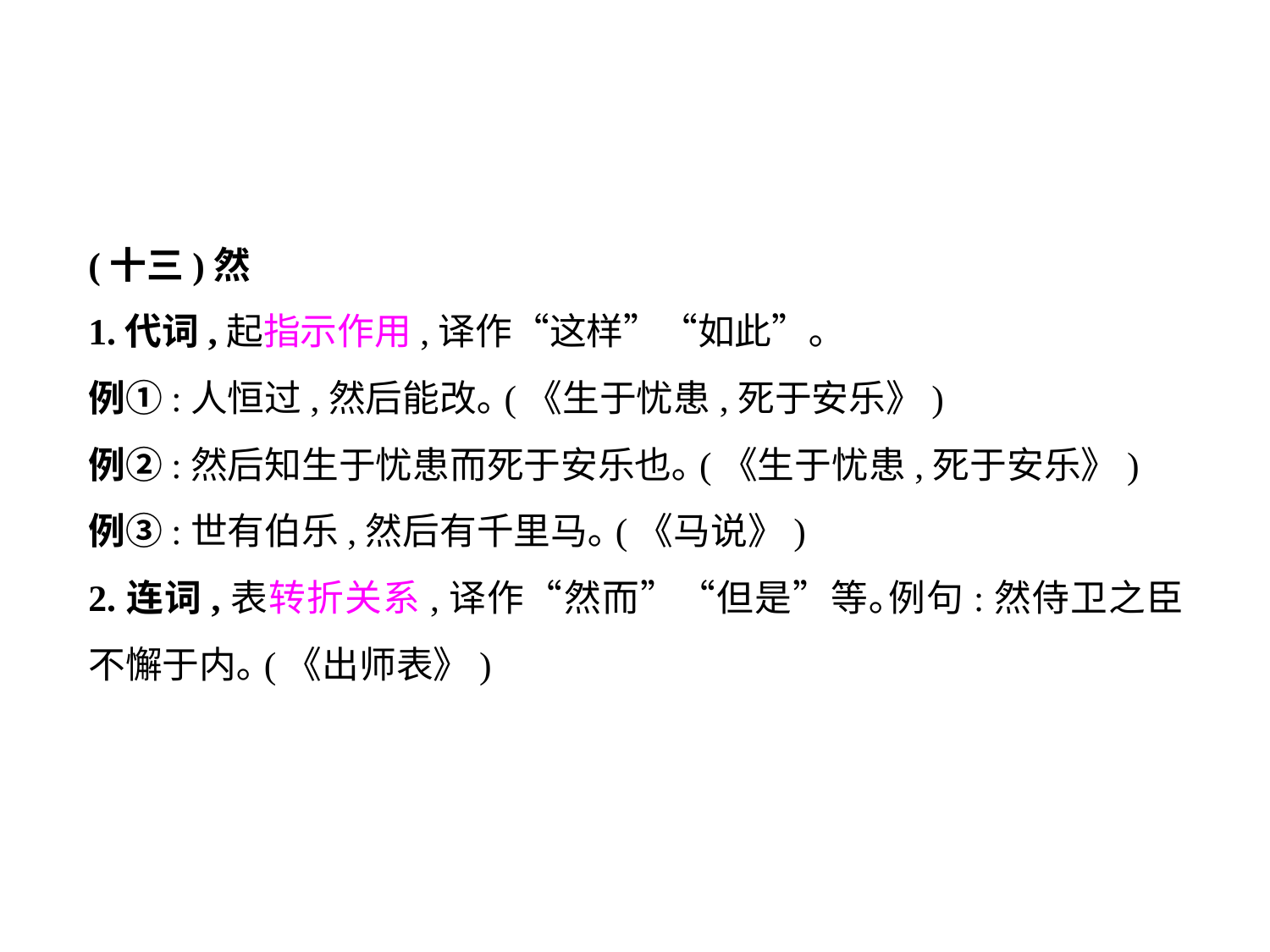

(十三)然
1.代词,起指示作用,译作“这样”“如此”｡
例①:人恒过,然后能改｡(《生于忧患,死于安乐》)
例②:然后知生于忧患而死于安乐也｡(《生于忧患,死于安乐》)
例③:世有伯乐,然后有千里马｡(《马说》)
2.连词,表转折关系,译作“然而”“但是”等｡例句:然侍卫之臣不懈于内｡(《出师表》)